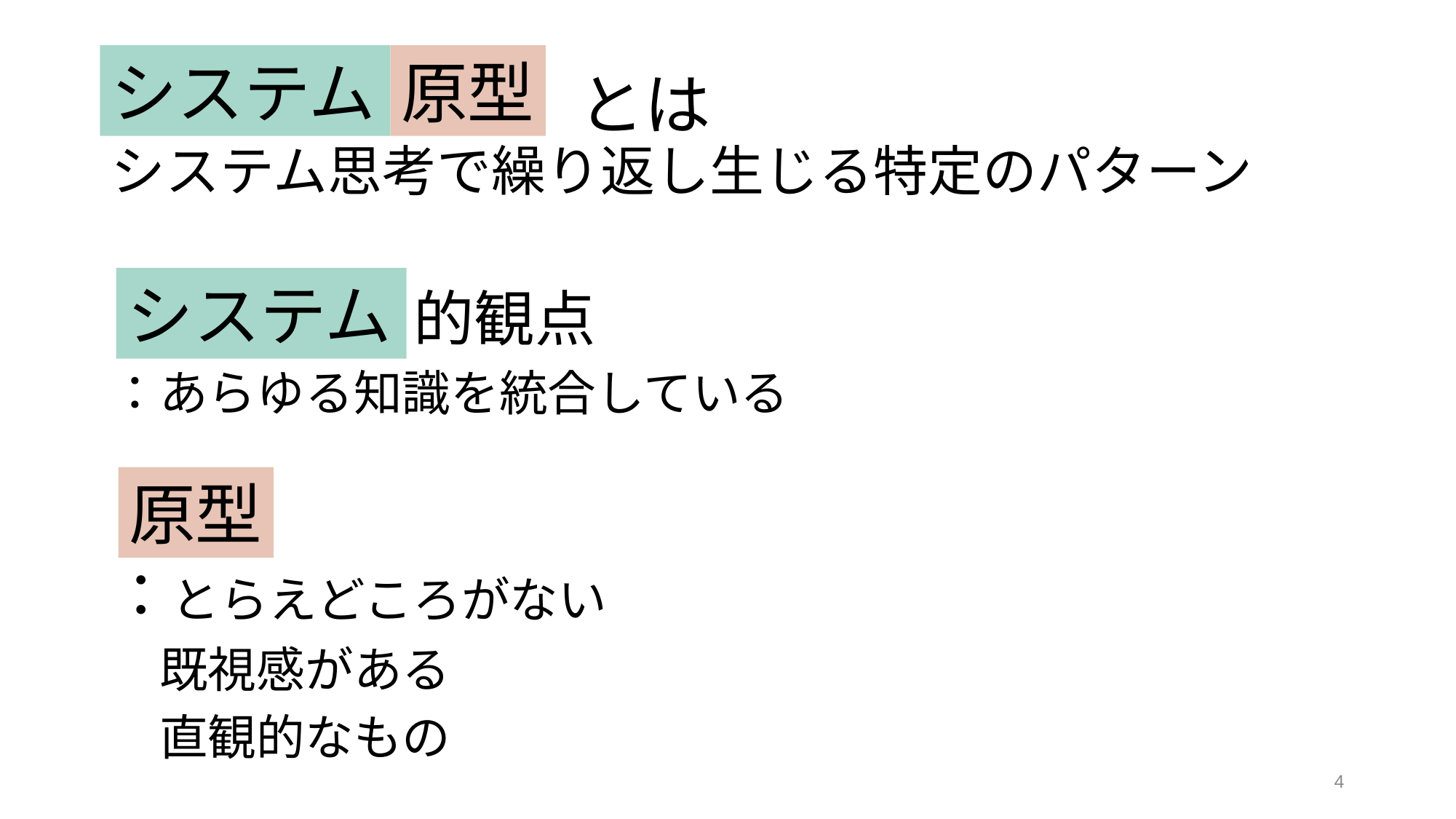

# とは システム思考で繰り返し生じる特定のパターン
原型
システム
システム
　　　　　的観点
：あらゆる知識を統合している

：とらえどころがない
　既視感がある
　直観的なもの
原型
4